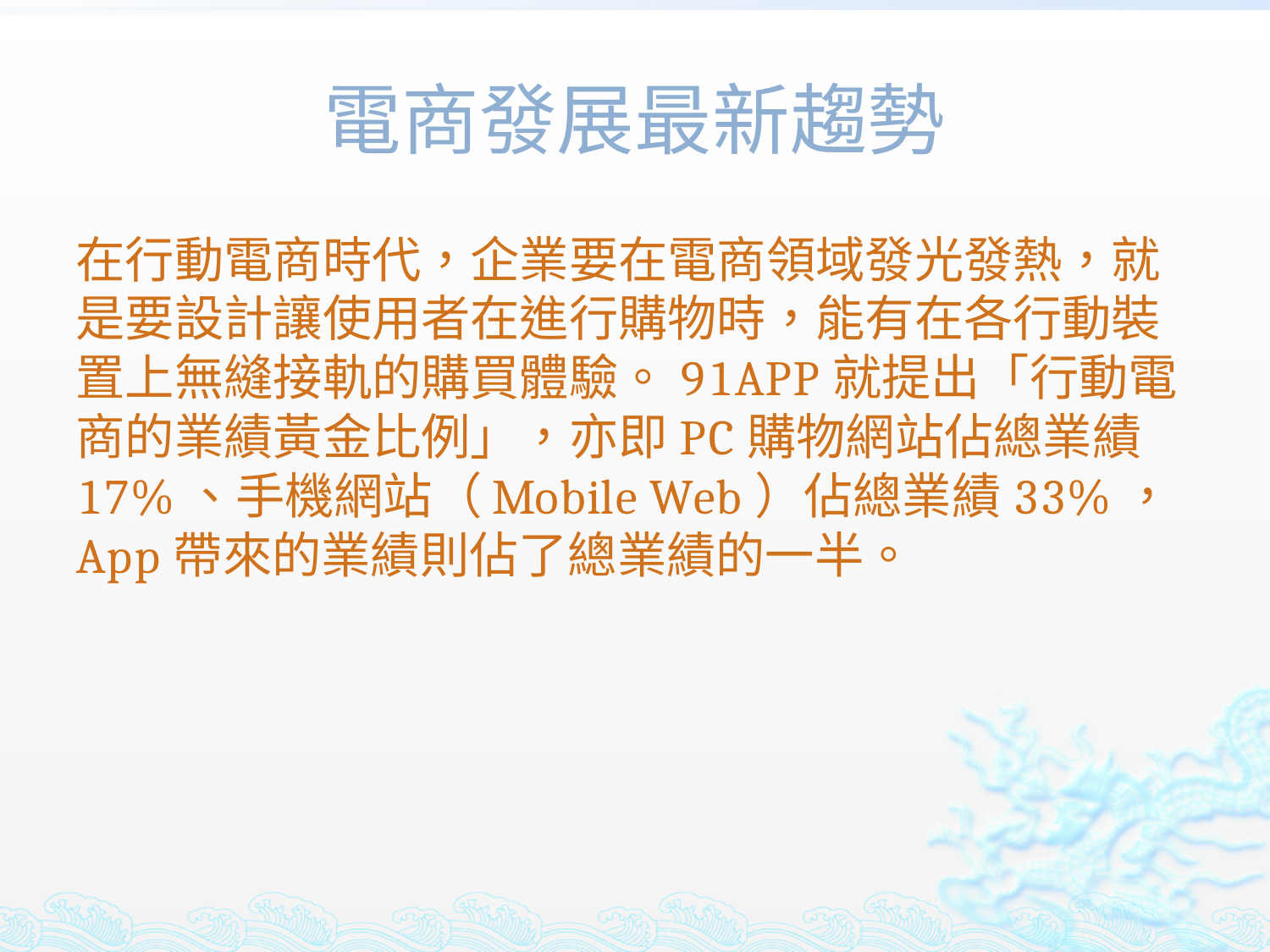

# 電商發展最新趨勢
在行動電商時代，企業要在電商領域發光發熱，就是要設計讓使用者在進行購物時，能有在各行動裝置上無縫接軌的購買體驗。91APP就提出「行動電商的業績黃金比例」，亦即PC購物網站佔總業績17%、手機網站（Mobile Web）佔總業績33%，App帶來的業績則佔了總業績的一半。